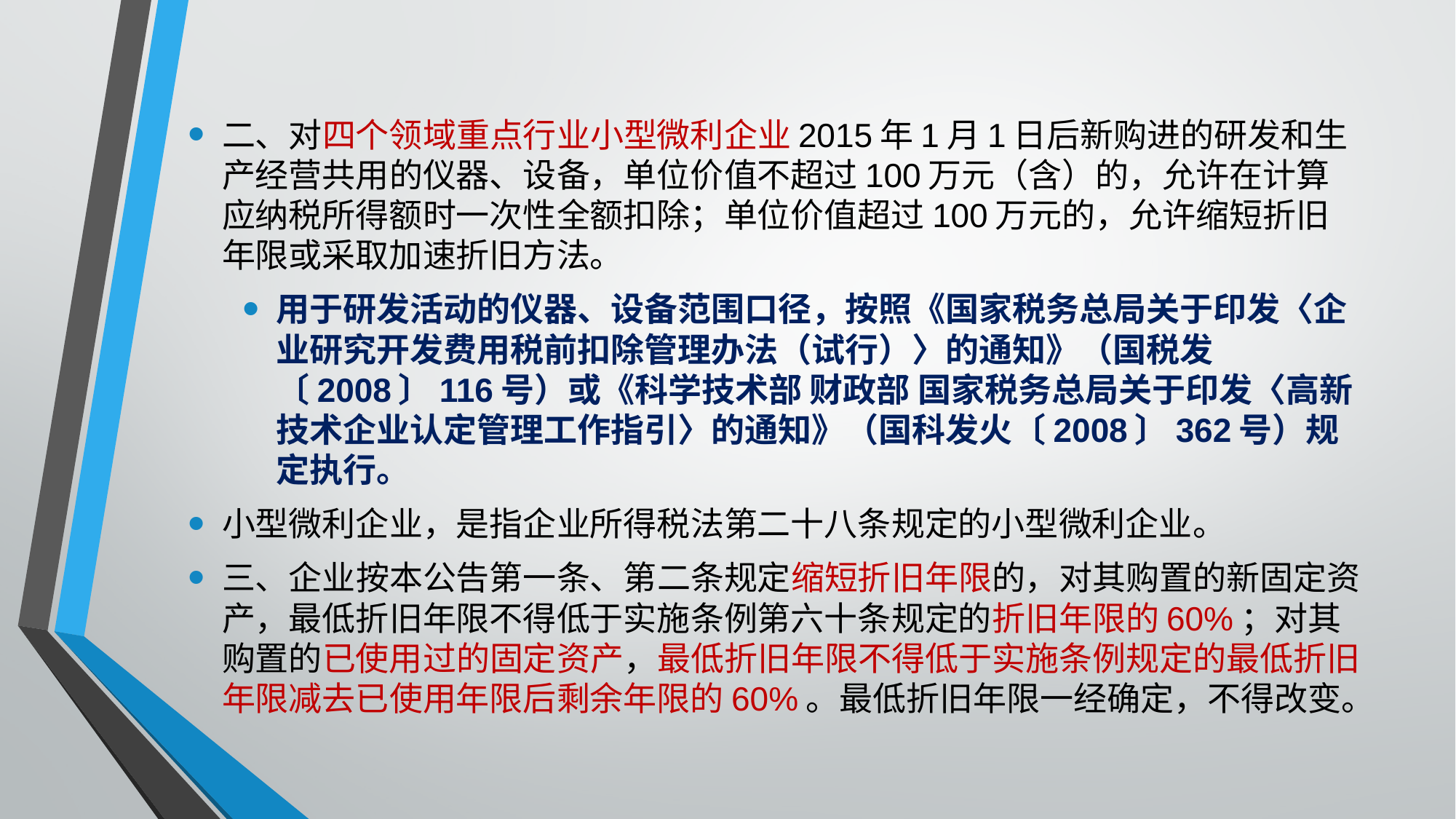

二、对四个领域重点行业小型微利企业2015年1月1日后新购进的研发和生产经营共用的仪器、设备，单位价值不超过100万元（含）的，允许在计算应纳税所得额时一次性全额扣除；单位价值超过100万元的，允许缩短折旧年限或采取加速折旧方法。
用于研发活动的仪器、设备范围口径，按照《国家税务总局关于印发〈企业研究开发费用税前扣除管理办法（试行）〉的通知》（国税发〔2008〕116号）或《科学技术部 财政部 国家税务总局关于印发〈高新技术企业认定管理工作指引〉的通知》（国科发火〔2008〕362号）规定执行。
小型微利企业，是指企业所得税法第二十八条规定的小型微利企业。
三、企业按本公告第一条、第二条规定缩短折旧年限的，对其购置的新固定资产，最低折旧年限不得低于实施条例第六十条规定的折旧年限的60%；对其购置的已使用过的固定资产，最低折旧年限不得低于实施条例规定的最低折旧年限减去已使用年限后剩余年限的60%。最低折旧年限一经确定，不得改变。